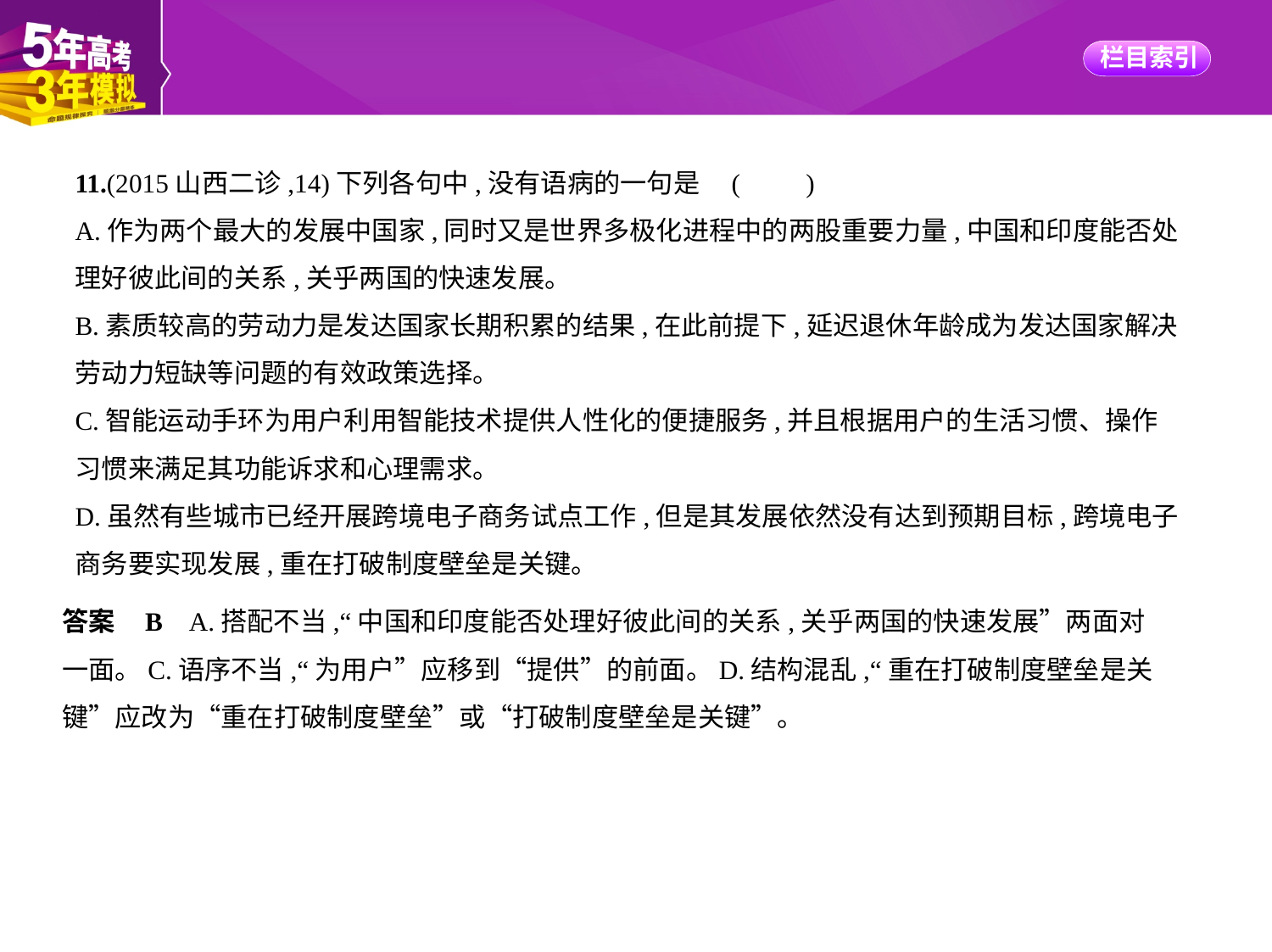

11.(2015山西二诊,14)下列各句中,没有语病的一句是 (　　)
A.作为两个最大的发展中国家,同时又是世界多极化进程中的两股重要力量,中国和印度能否处
理好彼此间的关系,关乎两国的快速发展。
B.素质较高的劳动力是发达国家长期积累的结果,在此前提下,延迟退休年龄成为发达国家解决
劳动力短缺等问题的有效政策选择。
C.智能运动手环为用户利用智能技术提供人性化的便捷服务,并且根据用户的生活习惯、操作
习惯来满足其功能诉求和心理需求。
D.虽然有些城市已经开展跨境电子商务试点工作,但是其发展依然没有达到预期目标,跨境电子
商务要实现发展,重在打破制度壁垒是关键。
答案    B    A.搭配不当,“中国和印度能否处理好彼此间的关系,关乎两国的快速发展”两面对
一面。C.语序不当,“为用户”应移到“提供”的前面。D.结构混乱,“重在打破制度壁垒是关
键”应改为“重在打破制度壁垒”或“打破制度壁垒是关键”。